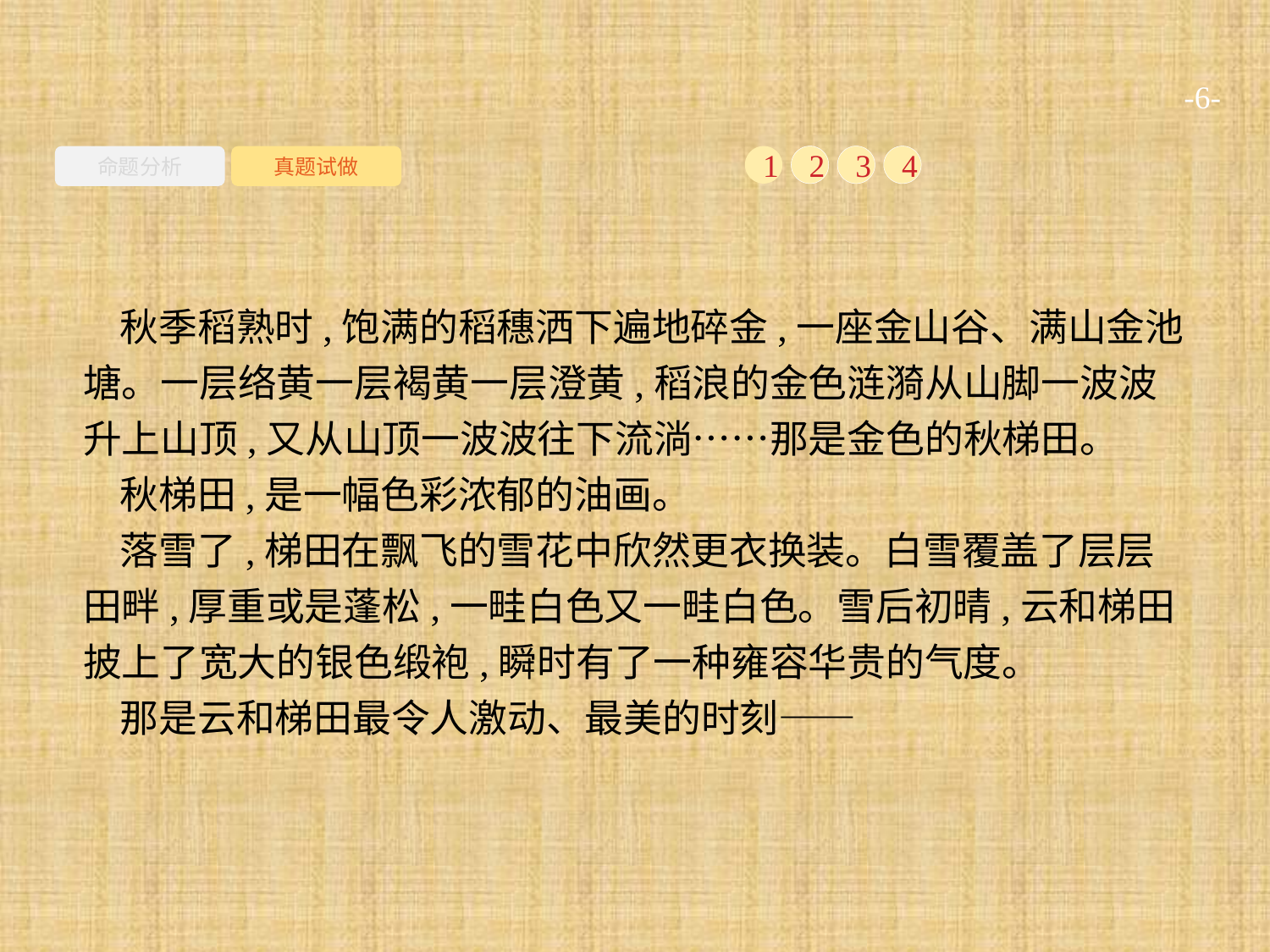

-6-
命题分析
真题试做
1
2
3
4
秋季稻熟时,饱满的稻穗洒下遍地碎金,一座金山谷、满山金池塘。一层络黄一层褐黄一层澄黄,稻浪的金色涟漪从山脚一波波升上山顶,又从山顶一波波往下流淌……那是金色的秋梯田。
秋梯田,是一幅色彩浓郁的油画。
落雪了,梯田在飘飞的雪花中欣然更衣换装。白雪覆盖了层层田畔,厚重或是蓬松,一畦白色又一畦白色。雪后初晴,云和梯田披上了宽大的银色缎袍,瞬时有了一种雍容华贵的气度。
那是云和梯田最令人激动、最美的时刻——